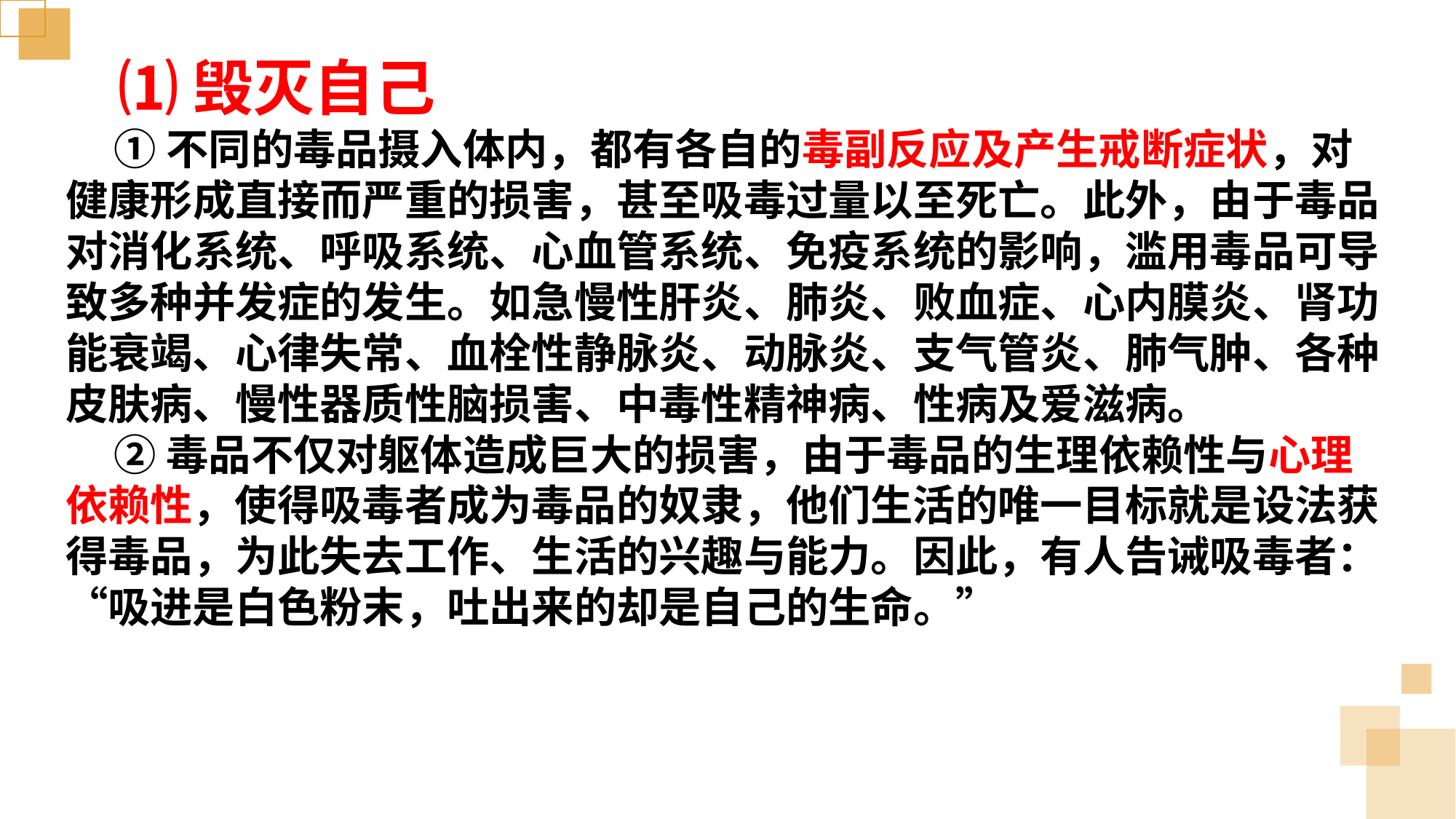

⑴毁灭自己
     ①不同的毒品摄入体内，都有各自的毒副反应及产生戒断症状，对健康形成直接而严重的损害，甚至吸毒过量以至死亡。此外，由于毒品对消化系统、呼吸系统、心血管系统、免疫系统的影响，滥用毒品可导致多种并发症的发生。如急慢性肝炎、肺炎、败血症、心内膜炎、肾功能衰竭、心律失常、血栓性静脉炎、动脉炎、支气管炎、肺气肿、各种皮肤病、慢性器质性脑损害、中毒性精神病、性病及爱滋病。
     ②毒品不仅对躯体造成巨大的损害，由于毒品的生理依赖性与心理依赖性，使得吸毒者成为毒品的奴隶，他们生活的唯一目标就是设法获得毒品，为此失去工作、生活的兴趣与能力。因此，有人告诫吸毒者：“吸进是白色粉末，吐出来的却是自己的生命。”